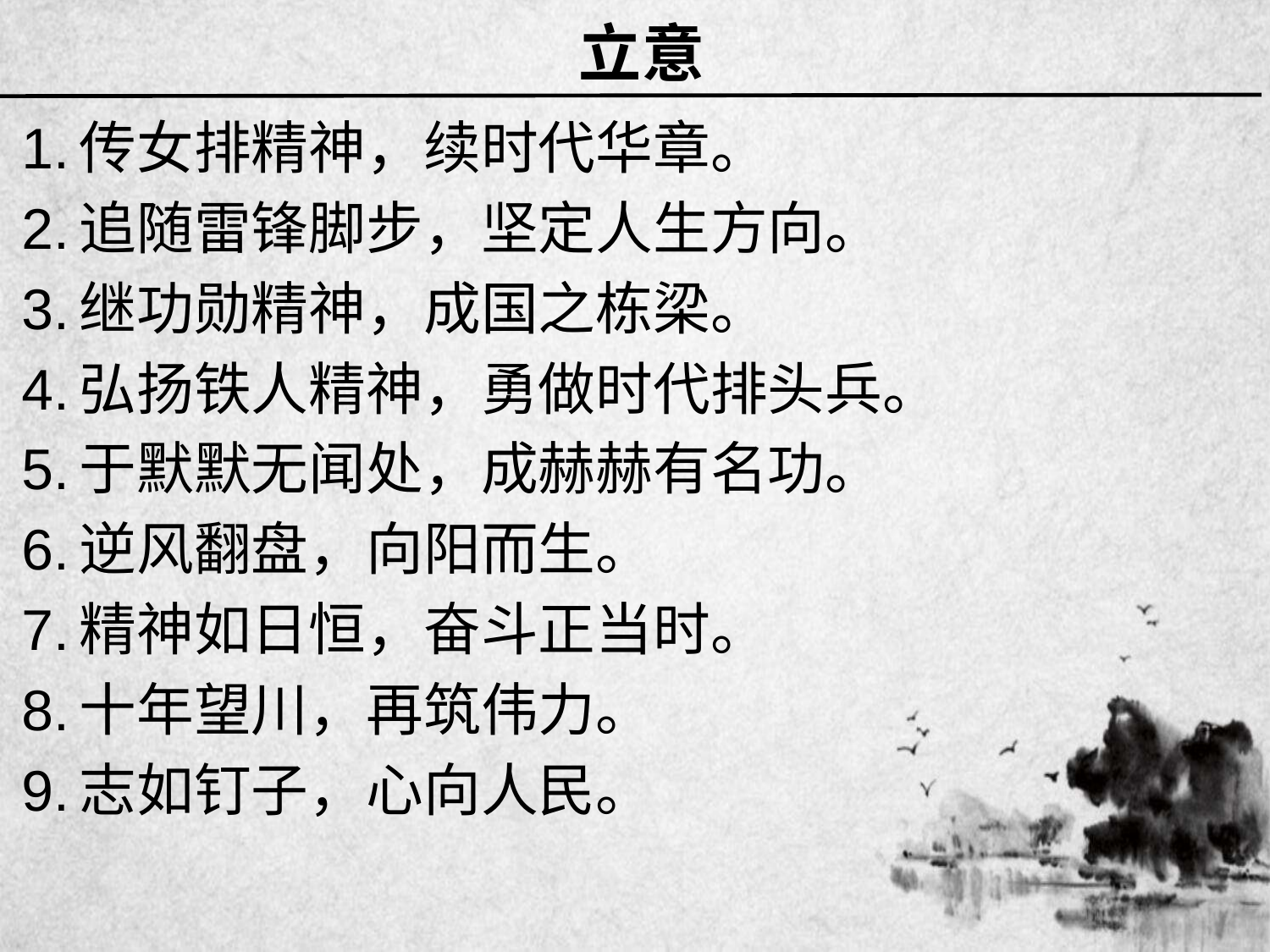

# 立意
1.传女排精神，续时代华章。
2.追随雷锋脚步，坚定人生方向。
3.继功勋精神，成国之栋梁。
4.弘扬铁人精神，勇做时代排头兵。
5.于默默无闻处，成赫赫有名功。
6.逆风翻盘，向阳而生。
7.精神如日恒，奋斗正当时。
8.十年望川，再筑伟力。
9.志如钉子，心向人民。